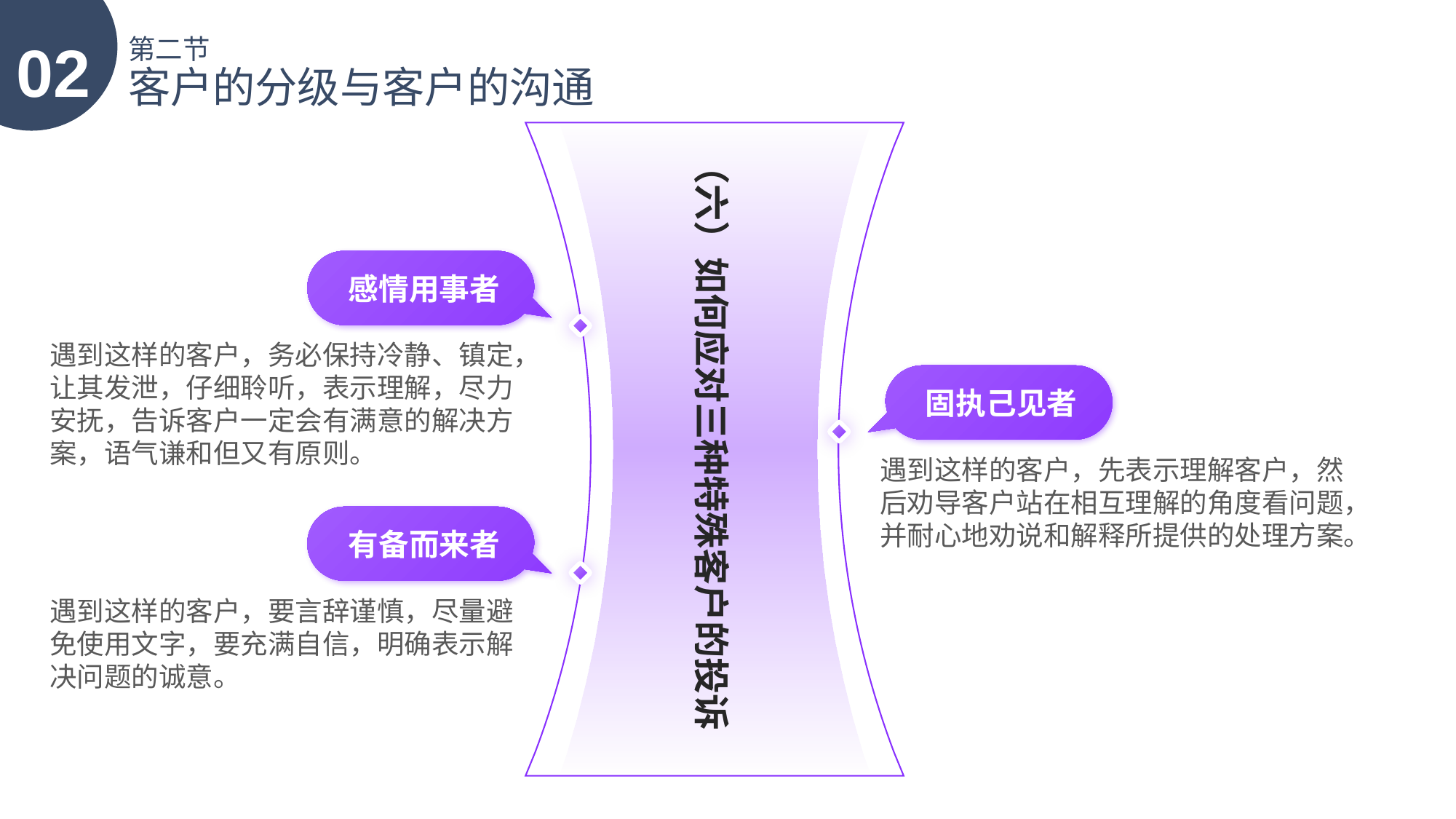

02
第二节
客户的分级与客户的沟通

（六）如何应对三种特殊客户的投诉

感情用事者

遇到这样的客户，务必保持冷静、镇定，让其发泄，仔细聆听，表示理解，尽力安抚，告诉客户一定会有满意的解决方案，语气谦和但又有原则。
固执己见者

遇到这样的客户，先表示理解客户，然后劝导客户站在相互理解的角度看问题，并耐心地劝说和解释所提供的处理方案。
有备而来者

遇到这样的客户，要言辞谨慎，尽量避免使用文字，要充满自信，明确表示解决问题的诚意。